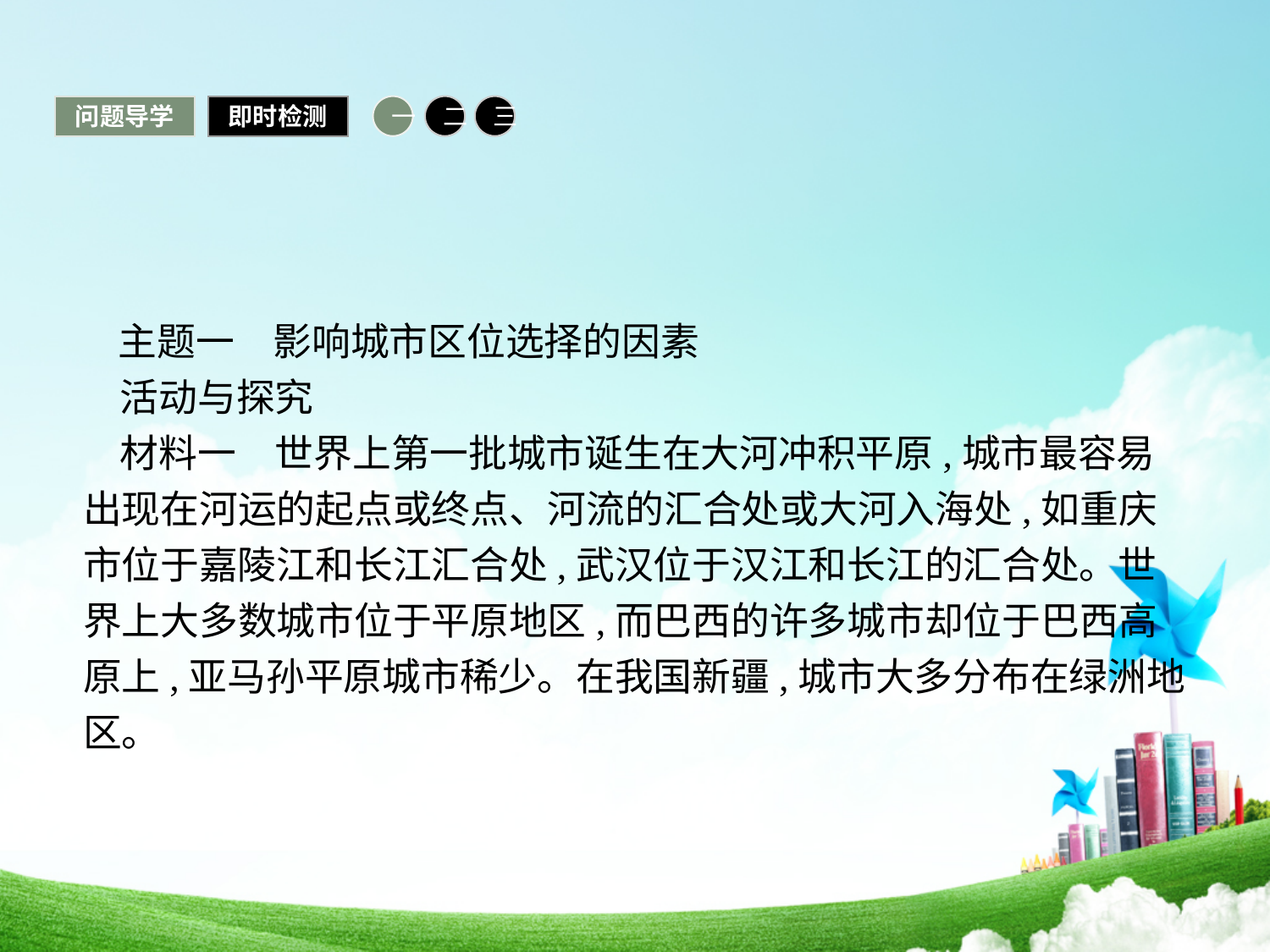

问题导学
即时检测
一
二
三
   主题一　影响城市区位选择的因素
活动与探究
材料一　世界上第一批城市诞生在大河冲积平原,城市最容易出现在河运的起点或终点、河流的汇合处或大河入海处,如重庆市位于嘉陵江和长江汇合处,武汉位于汉江和长江的汇合处。世界上大多数城市位于平原地区,而巴西的许多城市却位于巴西高原上,亚马孙平原城市稀少。在我国新疆,城市大多分布在绿洲地区。